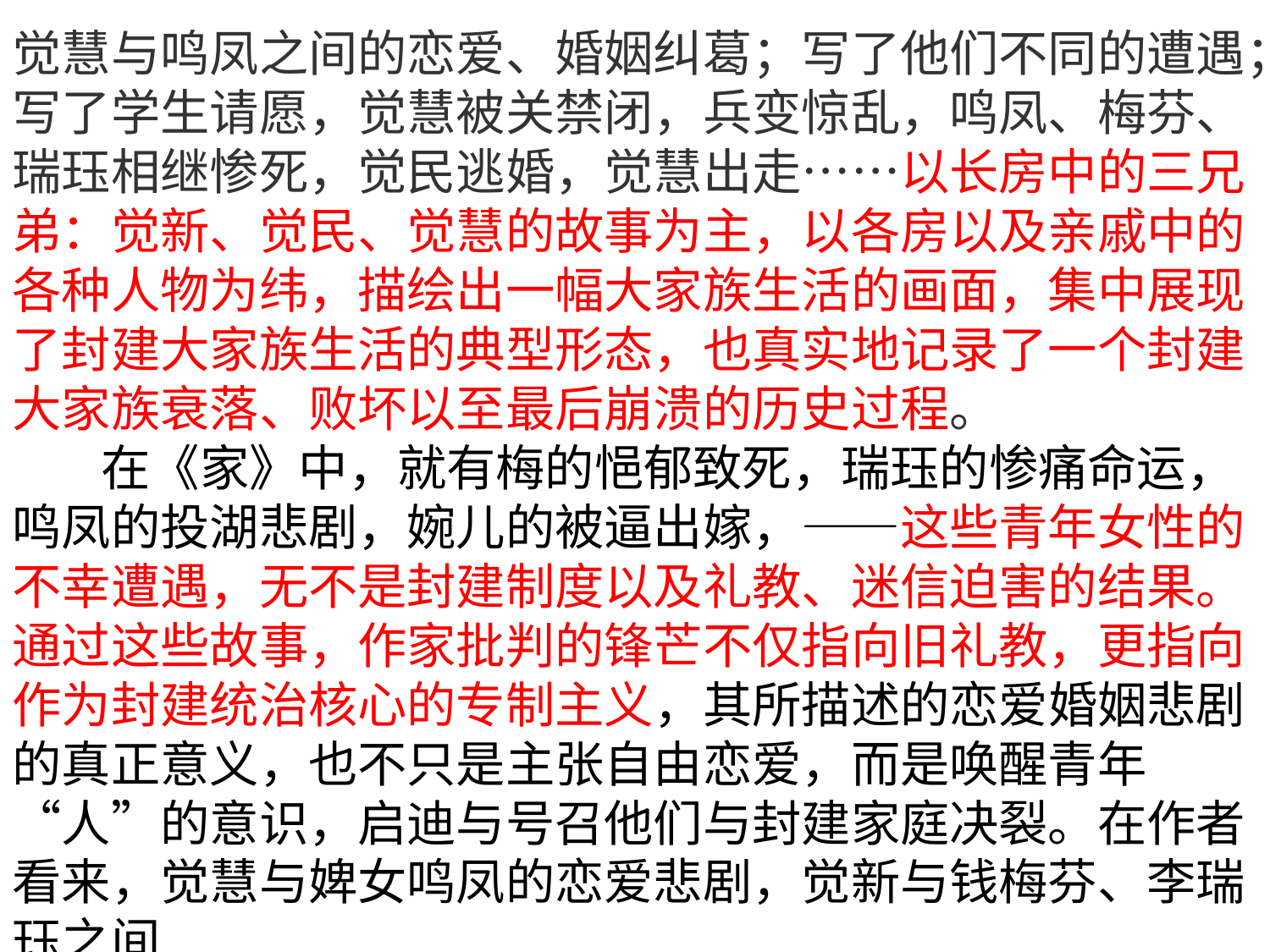

觉慧与鸣凤之间的恋爱、婚姻纠葛；写了他们不同的遭遇；写了学生请愿，觉慧被关禁闭，兵变惊乱，鸣凤、梅芬、瑞珏相继惨死，觉民逃婚，觉慧出走……以长房中的三兄弟：觉新、觉民、觉慧的故事为主，以各房以及亲戚中的各种人物为纬，描绘出一幅大家族生活的画面，集中展现了封建大家族生活的典型形态，也真实地记录了一个封建大家族衰落、败坏以至最后崩溃的历史过程。
       在《家》中，就有梅的悒郁致死，瑞珏的惨痛命运，鸣凤的投湖悲剧，婉儿的被逼出嫁，——这些青年女性的不幸遭遇，无不是封建制度以及礼教、迷信迫害的结果。通过这些故事，作家批判的锋芒不仅指向旧礼教，更指向作为封建统治核心的专制主义，其所描述的恋爱婚姻悲剧的真正意义，也不只是主张自由恋爱，而是唤醒青年“人”的意识，启迪与号召他们与封建家庭决裂。在作者看来，觉慧与婢女鸣凤的恋爱悲剧，觉新与钱梅芬、李瑞珏之间